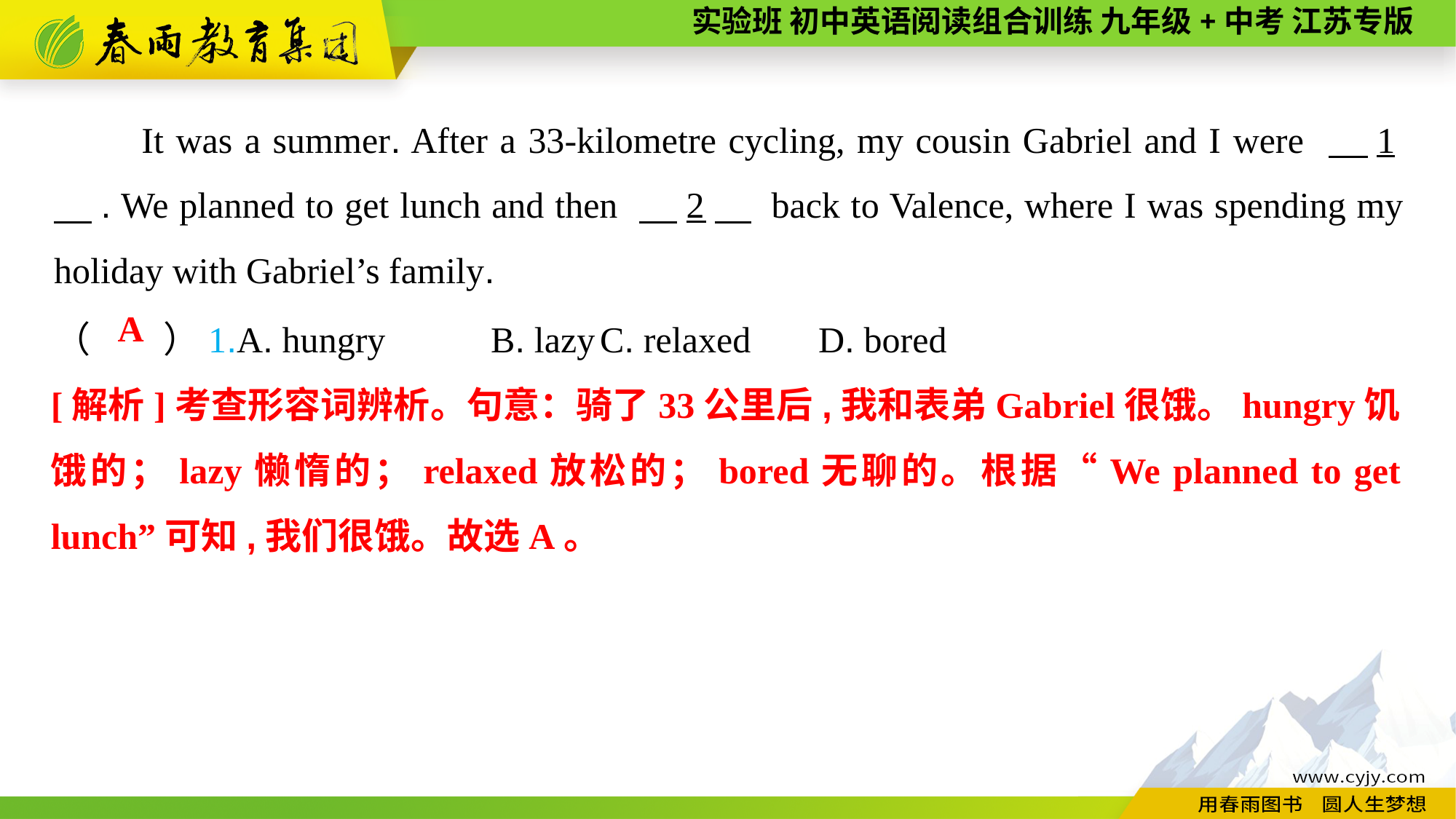

It was a summer. After a 33-kilometre cycling, my cousin Gabriel and I were 　1　. We planned to get lunch and then 　2　 back to Valence, where I was spending my holiday with Gabriel’s family.
（　　）1.A. hungry	B. lazy	C. relaxed	D. bored
A
[解析]考查形容词辨析。句意：骑了33公里后,我和表弟Gabriel很饿。hungry饥饿的；lazy懒惰的；relaxed放松的；bored无聊的。根据“We planned to get lunch”可知,我们很饿。故选A。